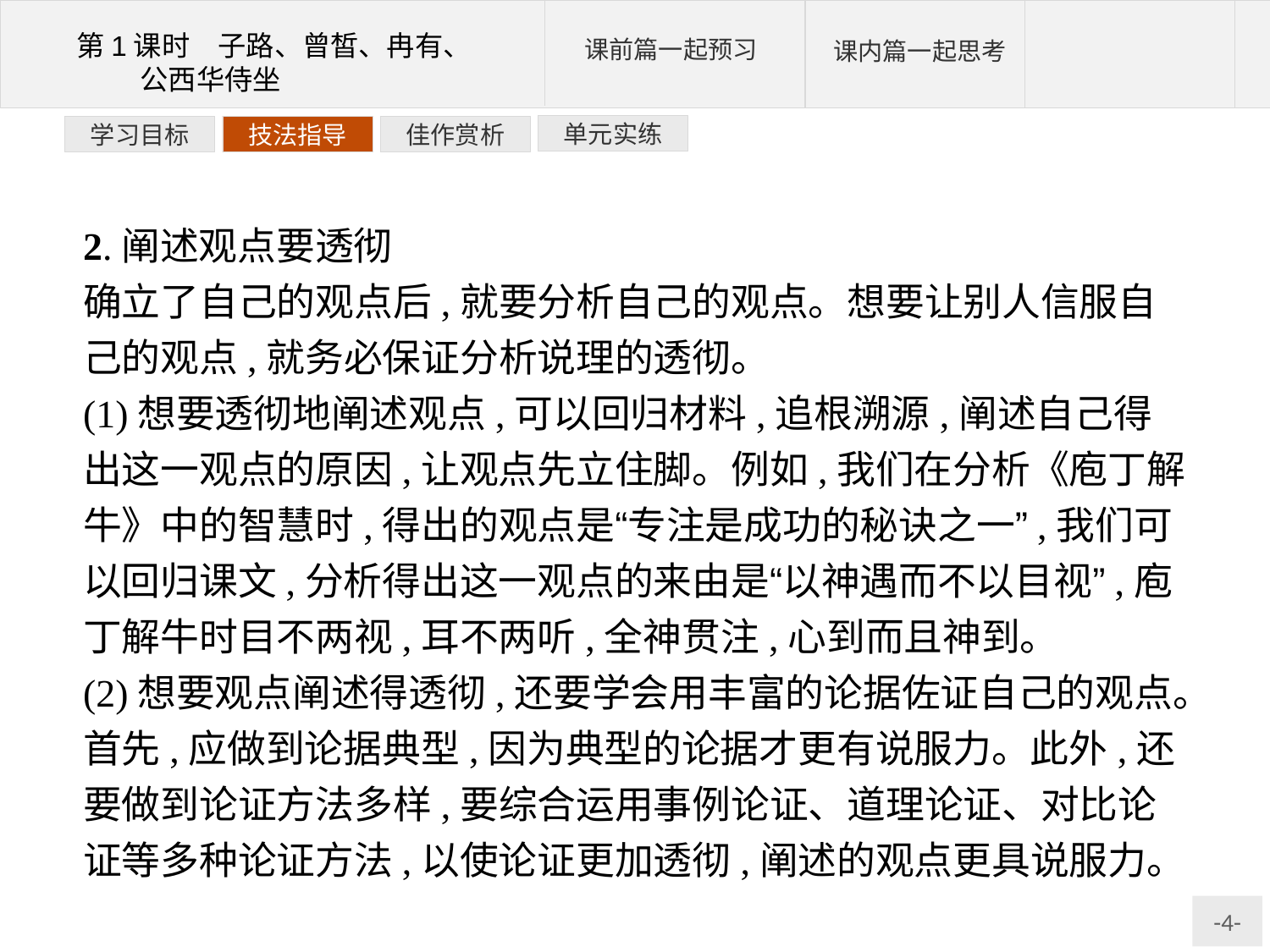

单元实练
佳作赏析
技法指导
学习目标
2.阐述观点要透彻
确立了自己的观点后,就要分析自己的观点。想要让别人信服自己的观点,就务必保证分析说理的透彻。
(1)想要透彻地阐述观点,可以回归材料,追根溯源,阐述自己得出这一观点的原因,让观点先立住脚。例如,我们在分析《庖丁解牛》中的智慧时,得出的观点是“专注是成功的秘诀之一”,我们可以回归课文,分析得出这一观点的来由是“以神遇而不以目视”,庖丁解牛时目不两视,耳不两听,全神贯注,心到而且神到。
(2)想要观点阐述得透彻,还要学会用丰富的论据佐证自己的观点。首先,应做到论据典型,因为典型的论据才更有说服力。此外,还要做到论证方法多样,要综合运用事例论证、道理论证、对比论证等多种论证方法,以使论证更加透彻,阐述的观点更具说服力。